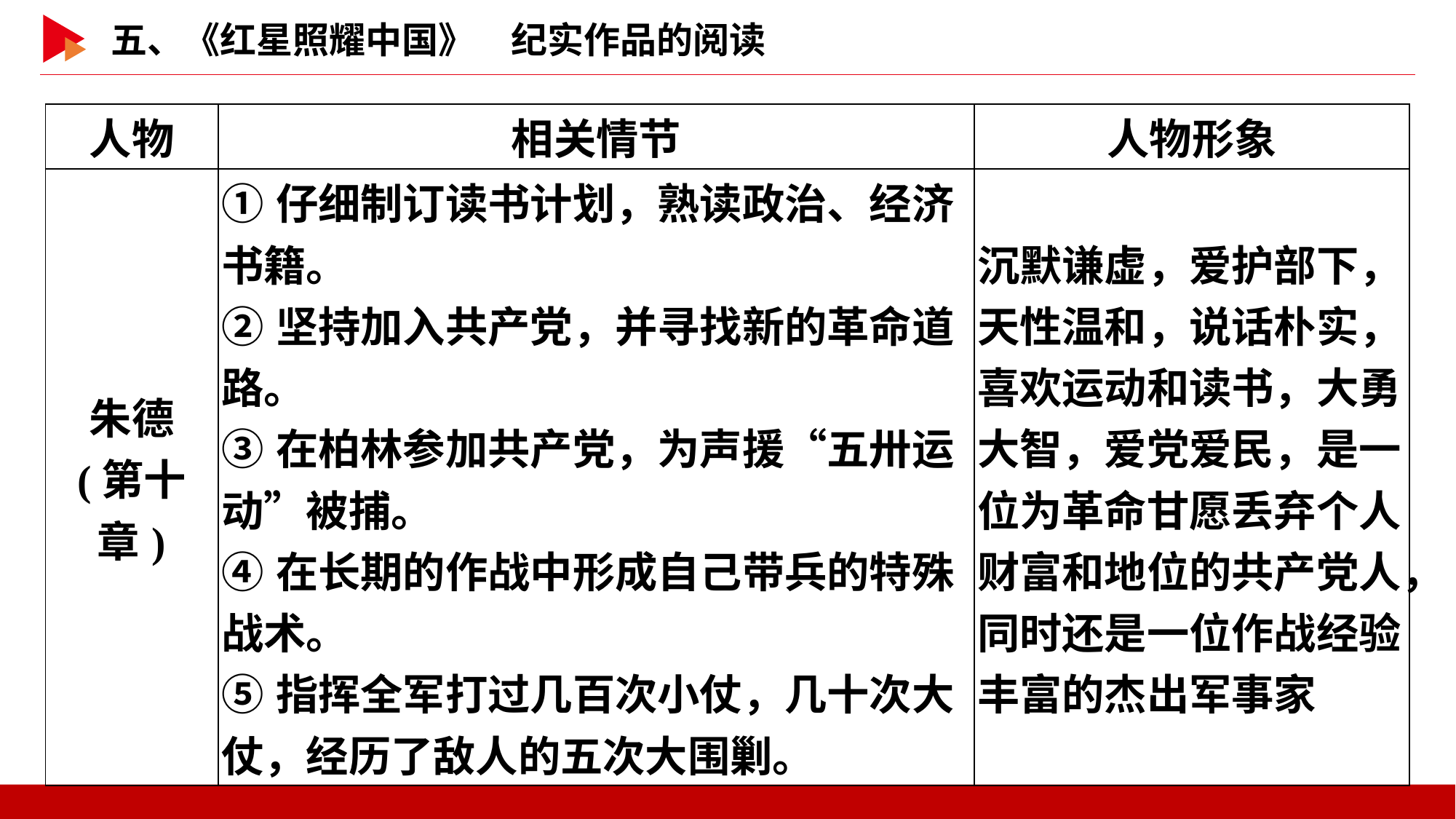

| 人物 | 相关情节 | 人物形象 |
| --- | --- | --- |
| 朱德 (第十章) | ①仔细制订读书计划，熟读政治、经济书籍。 ②坚持加入共产党，并寻找新的革命道路。 ③在柏林参加共产党，为声援“五卅运动”被捕。 ④在长期的作战中形成自己带兵的特殊战术。 ⑤指挥全军打过几百次小仗，几十次大仗，经历了敌人的五次大围剿。 | 沉默谦虚，爱护部下，天性温和，说话朴实，喜欢运动和读书，大勇大智，爱党爱民，是一位为革命甘愿丢弃个人财富和地位的共产党人，同时还是一位作战经验丰富的杰出军事家 |